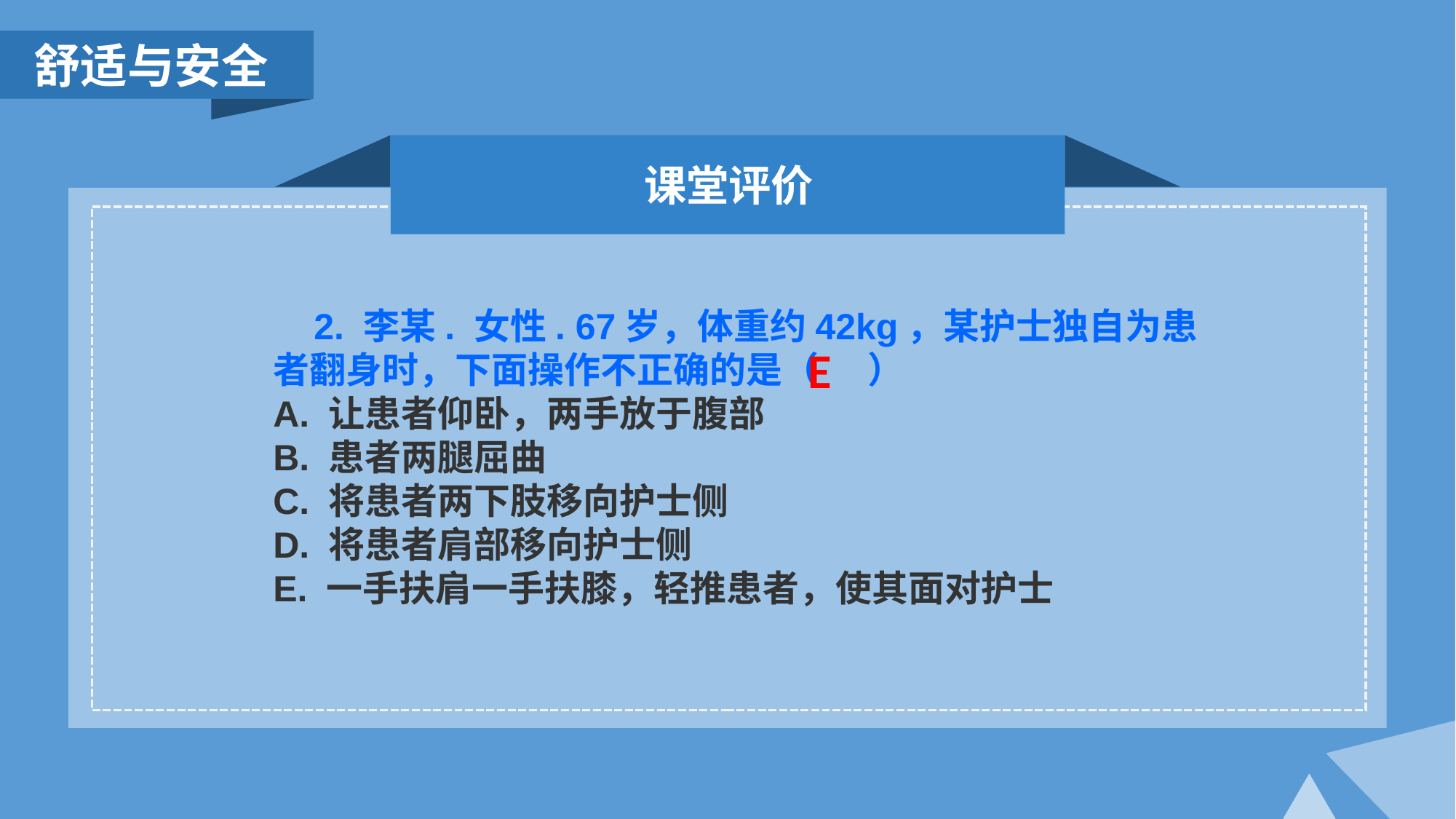

舒适与安全

课堂评价

    2. 李某. 女性. 67岁，体重约42kg，某护士独自为患者翻身时，下面操作不正确的是（      ）
A. 让患者仰卧，两手放于腹部
B. 患者两腿屈曲
C. 将患者两下肢移向护士侧
D. 将患者肩部移向护士侧
E. 一手扶肩一手扶膝，轻推患者，使其面对护士
E